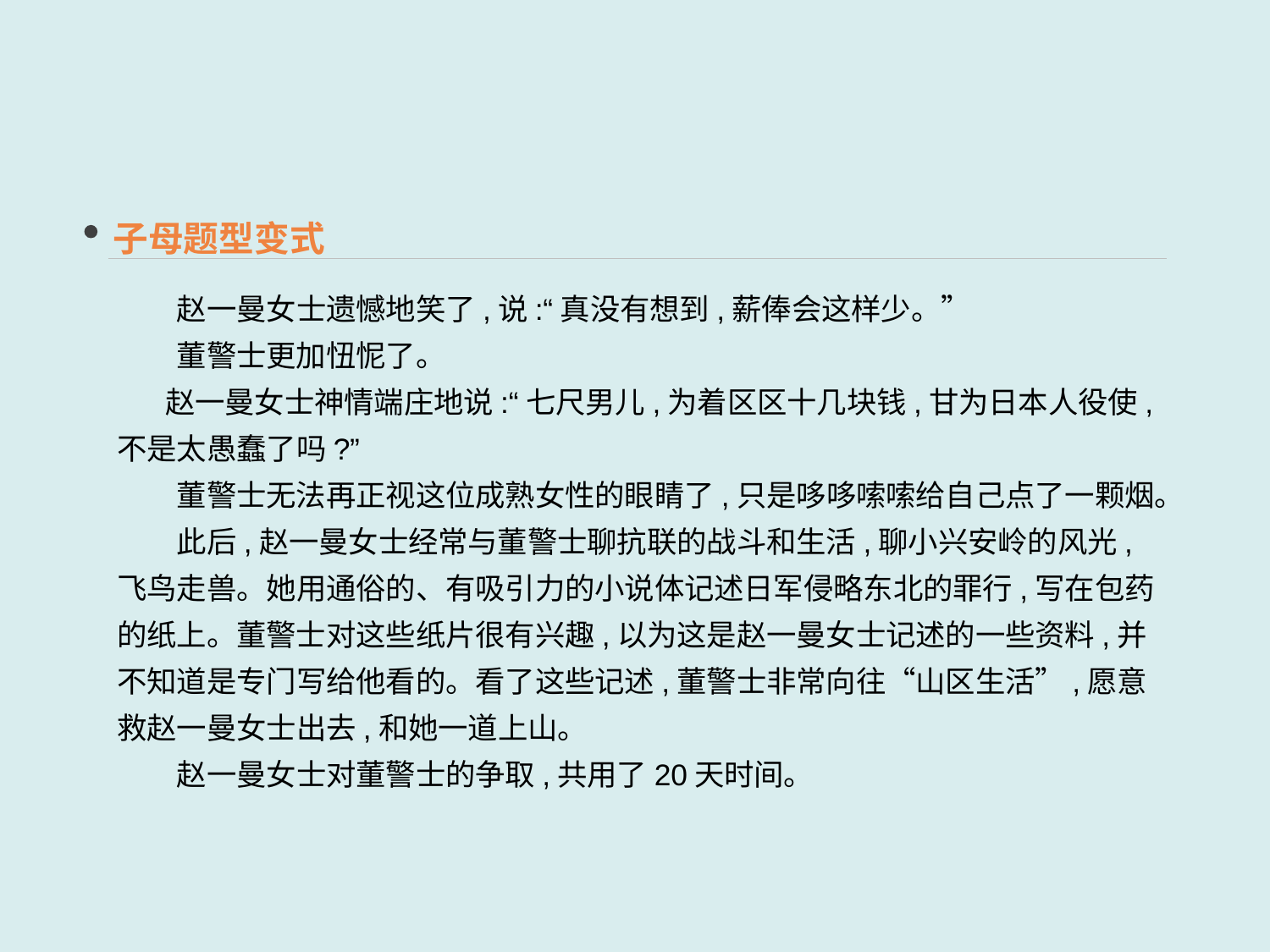

子母题型变式

　　赵一曼女士遗憾地笑了,说:“真没有想到,薪俸会这样少。”
　　董警士更加忸怩了。
      赵一曼女士神情端庄地说:“七尺男儿,为着区区十几块钱,甘为日本人役使,不是太愚蠢了吗?”
　　董警士无法再正视这位成熟女性的眼睛了,只是哆哆嗦嗦给自己点了一颗烟。
　　此后,赵一曼女士经常与董警士聊抗联的战斗和生活,聊小兴安岭的风光,飞鸟走兽。她用通俗的、有吸引力的小说体记述日军侵略东北的罪行,写在包药的纸上。董警士对这些纸片很有兴趣,以为这是赵一曼女士记述的一些资料,并不知道是专门写给他看的。看了这些记述,董警士非常向往“山区生活”,愿意救赵一曼女士出去,和她一道上山。
　　赵一曼女士对董警士的争取,共用了20天时间。